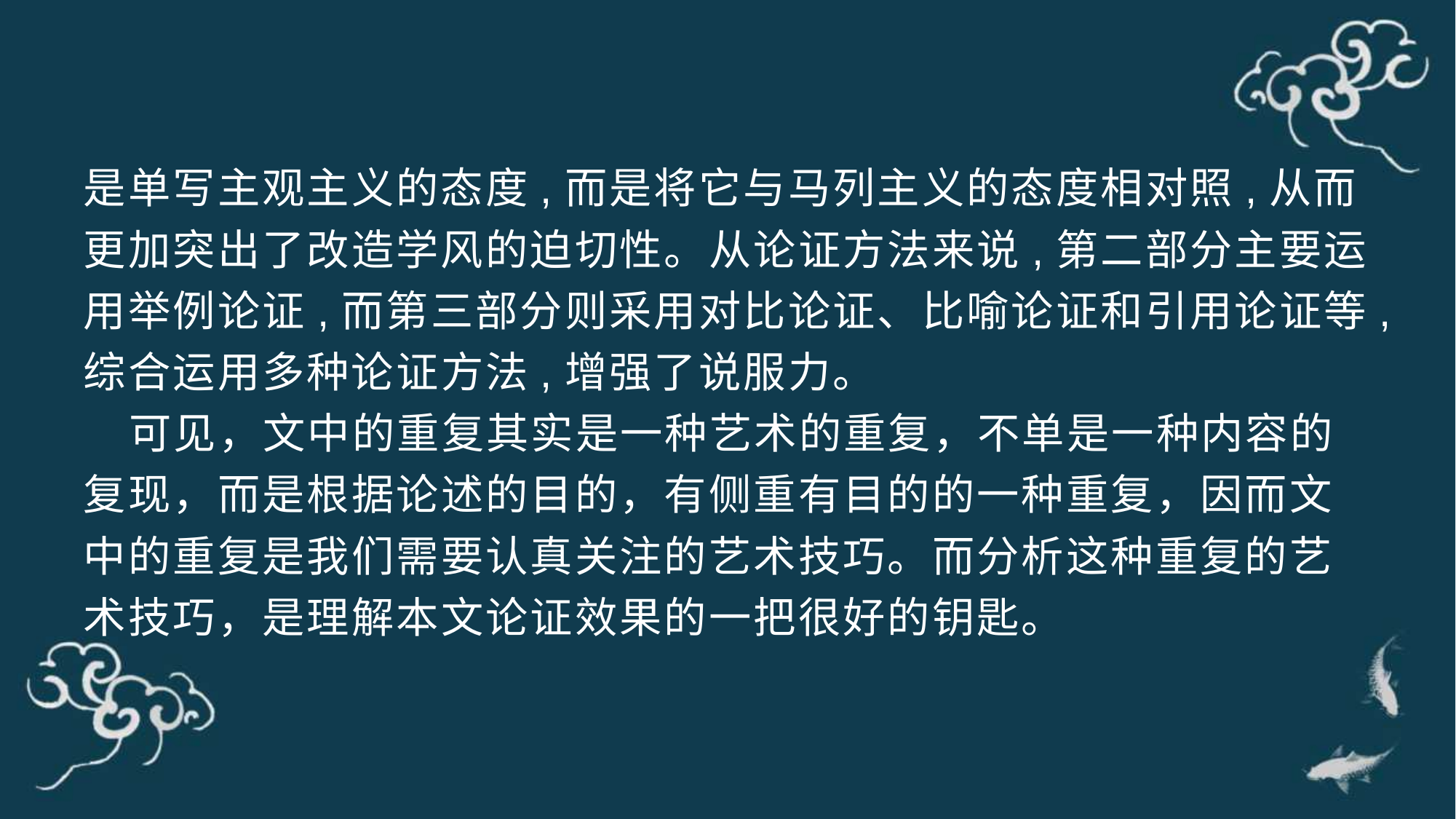

是单写主观主义的态度,而是将它与马列主义的态度相对照,从而更加突出了改造学风的迫切性。从论证方法来说,第二部分主要运用举例论证,而第三部分则采用对比论证、比喻论证和引用论证等,综合运用多种论证方法,增强了说服力。
   可见，文中的重复其实是一种艺术的重复，不单是一种内容的复现，而是根据论述的目的，有侧重有目的的一种重复，因而文中的重复是我们需要认真关注的艺术技巧。而分析这种重复的艺术技巧，是理解本文论证效果的一把很好的钥匙。